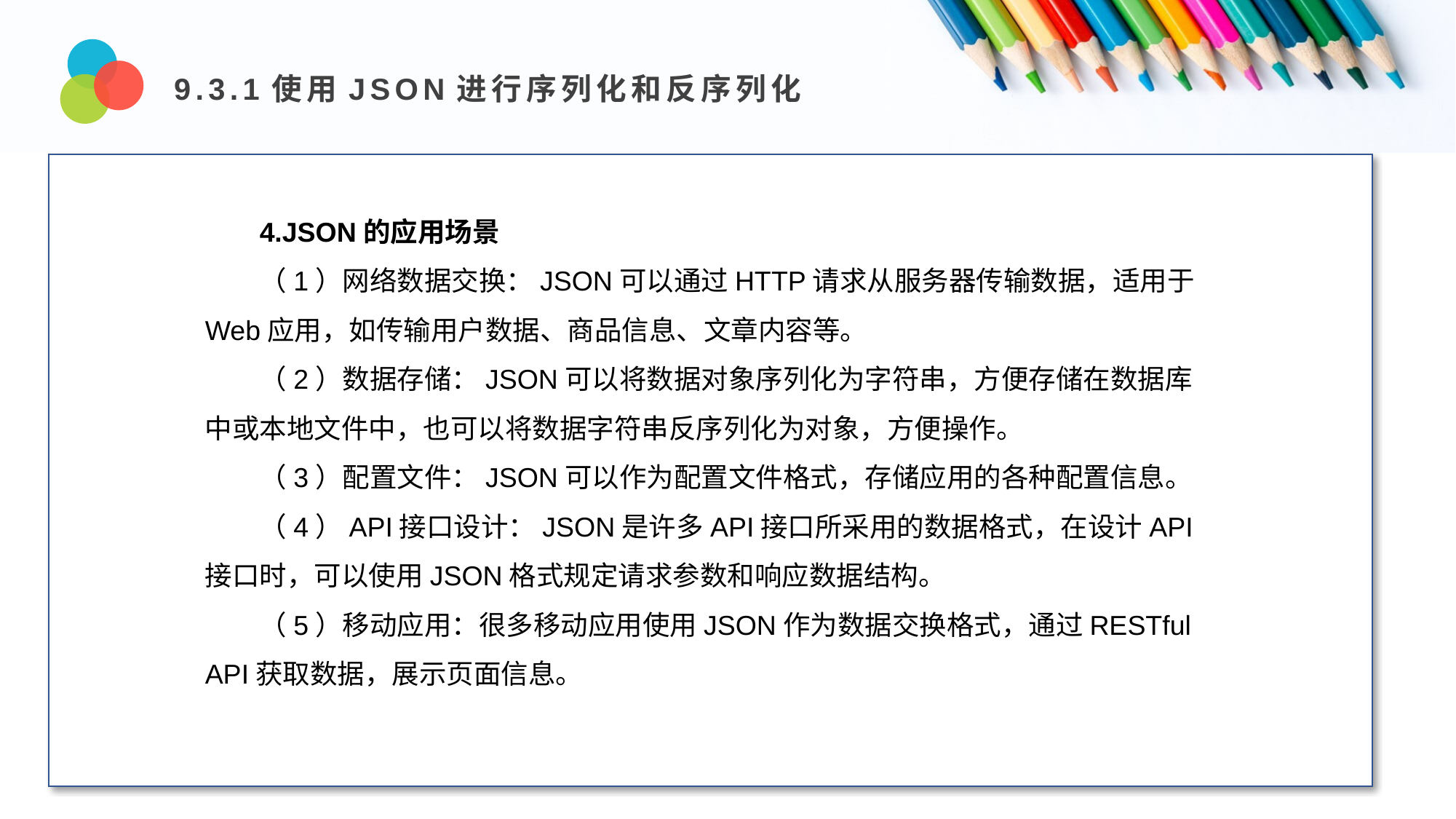

9.3.1使用JSON进行序列化和反序列化
Design and Production
4.JSON的应用场景
（1）网络数据交换：JSON可以通过HTTP请求从服务器传输数据，适用于Web应用，如传输用户数据、商品信息、文章内容等。
（2）数据存储：JSON可以将数据对象序列化为字符串，方便存储在数据库中或本地文件中，也可以将数据字符串反序列化为对象，方便操作。
（3）配置文件：JSON可以作为配置文件格式，存储应用的各种配置信息。
（4）API接口设计：JSON是许多API接口所采用的数据格式，在设计API接口时，可以使用JSON格式规定请求参数和响应数据结构。
（5）移动应用：很多移动应用使用JSON作为数据交换格式，通过RESTful API获取数据，展示页面信息。